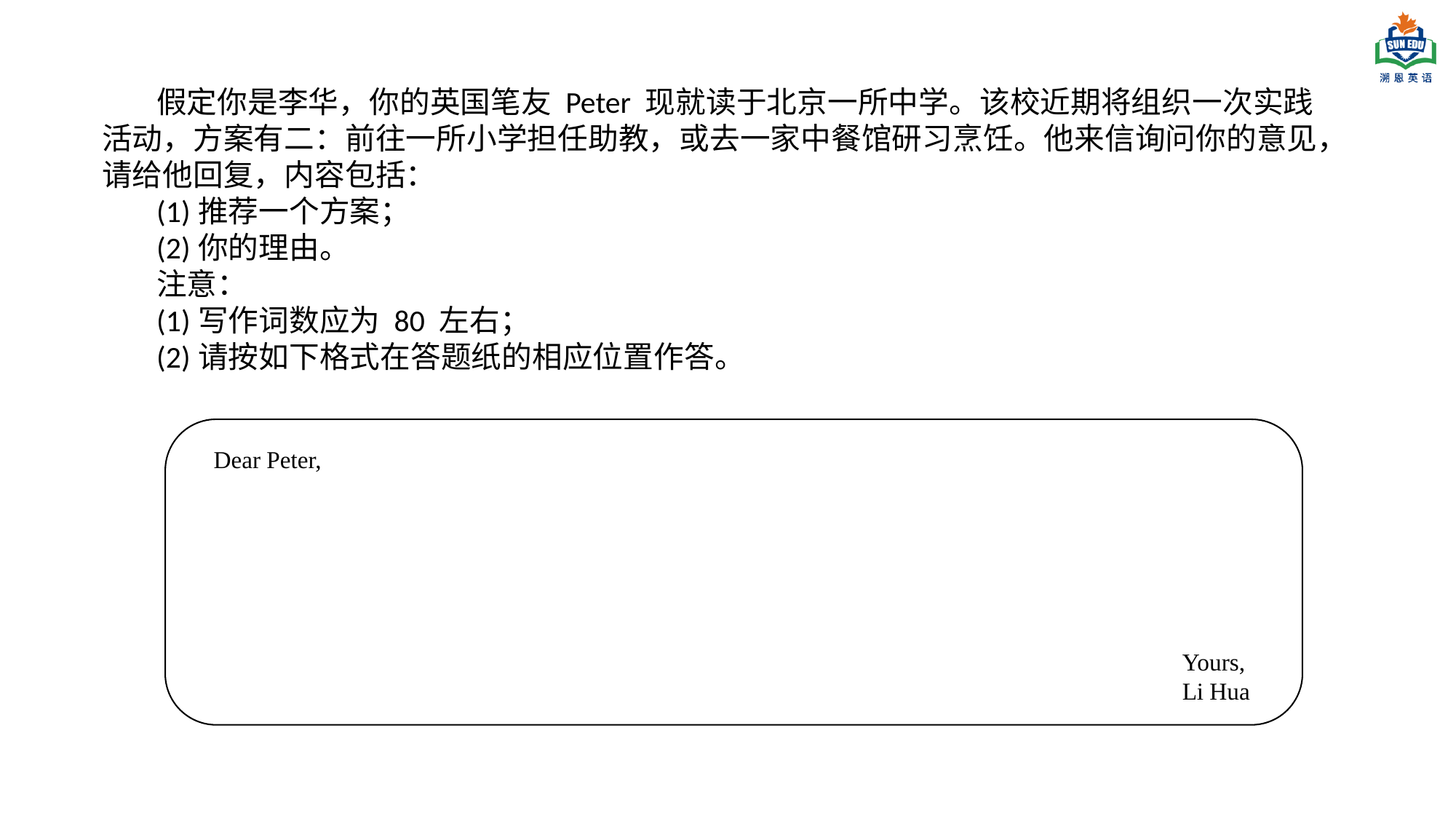

假定你是李华，你的英国笔友 Peter 现就读于北京一所中学。该校近期将组织一次实践活动，方案有二：前往一所小学担任助教，或去一家中餐馆研习烹饪。他来信询问你的意见，请给他回复，内容包括：
(1)推荐一个方案；
(2)你的理由。
注意：
(1)写作词数应为 80 左右；
(2)请按如下格式在答题纸的相应位置作答。

Dear Peter,
Yours,
Li Hua